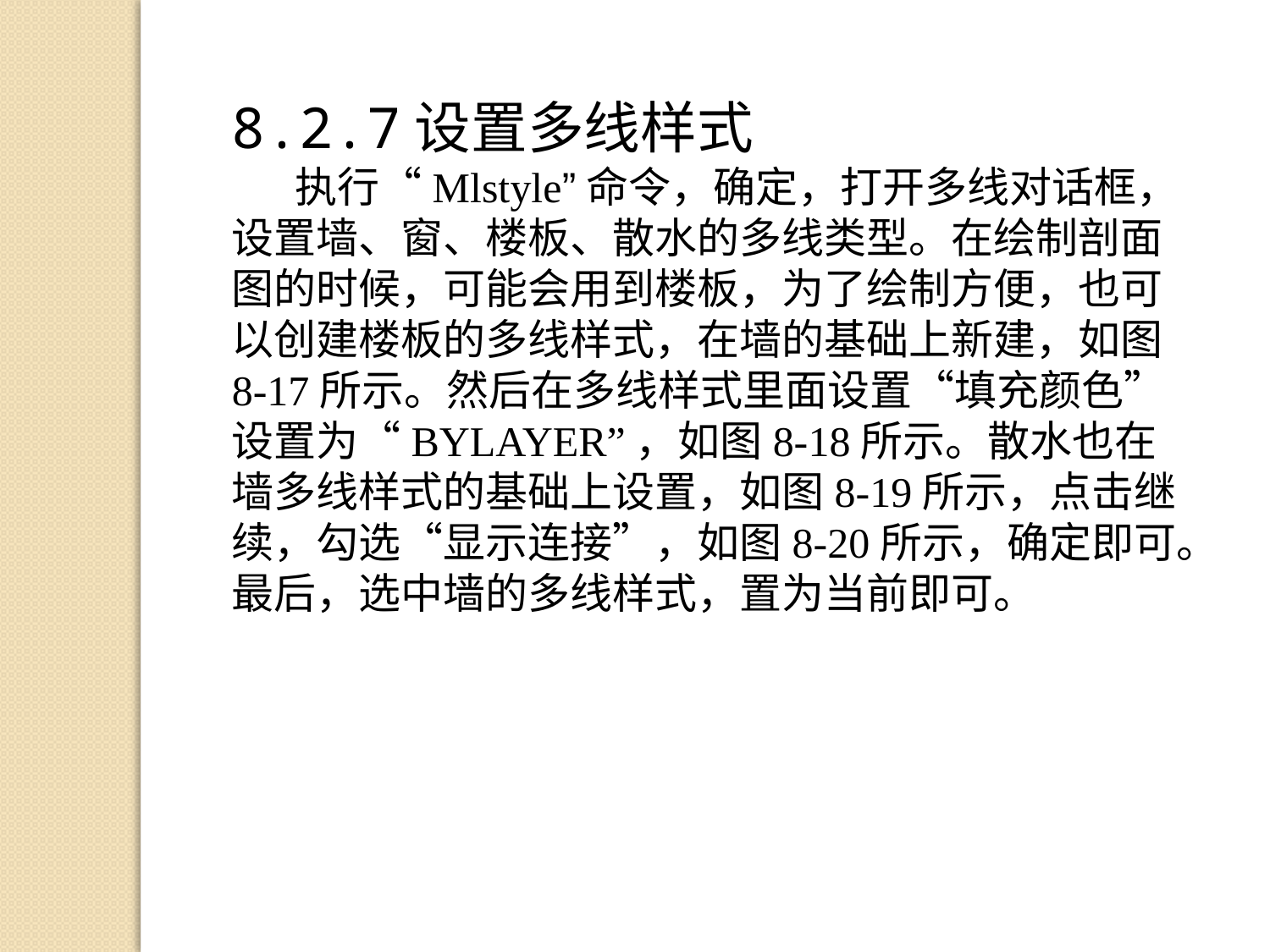

8.2.7设置多线样式
执行“Mlstyle”命令，确定，打开多线对话框，设置墙、窗、楼板、散水的多线类型。在绘制剖面图的时候，可能会用到楼板，为了绘制方便，也可以创建楼板的多线样式，在墙的基础上新建，如图8-17所示。然后在多线样式里面设置“填充颜色”设置为“BYLAYER”，如图8-18所示。散水也在墙多线样式的基础上设置，如图8-19所示，点击继续，勾选“显示连接”，如图8-20所示，确定即可。最后，选中墙的多线样式，置为当前即可。